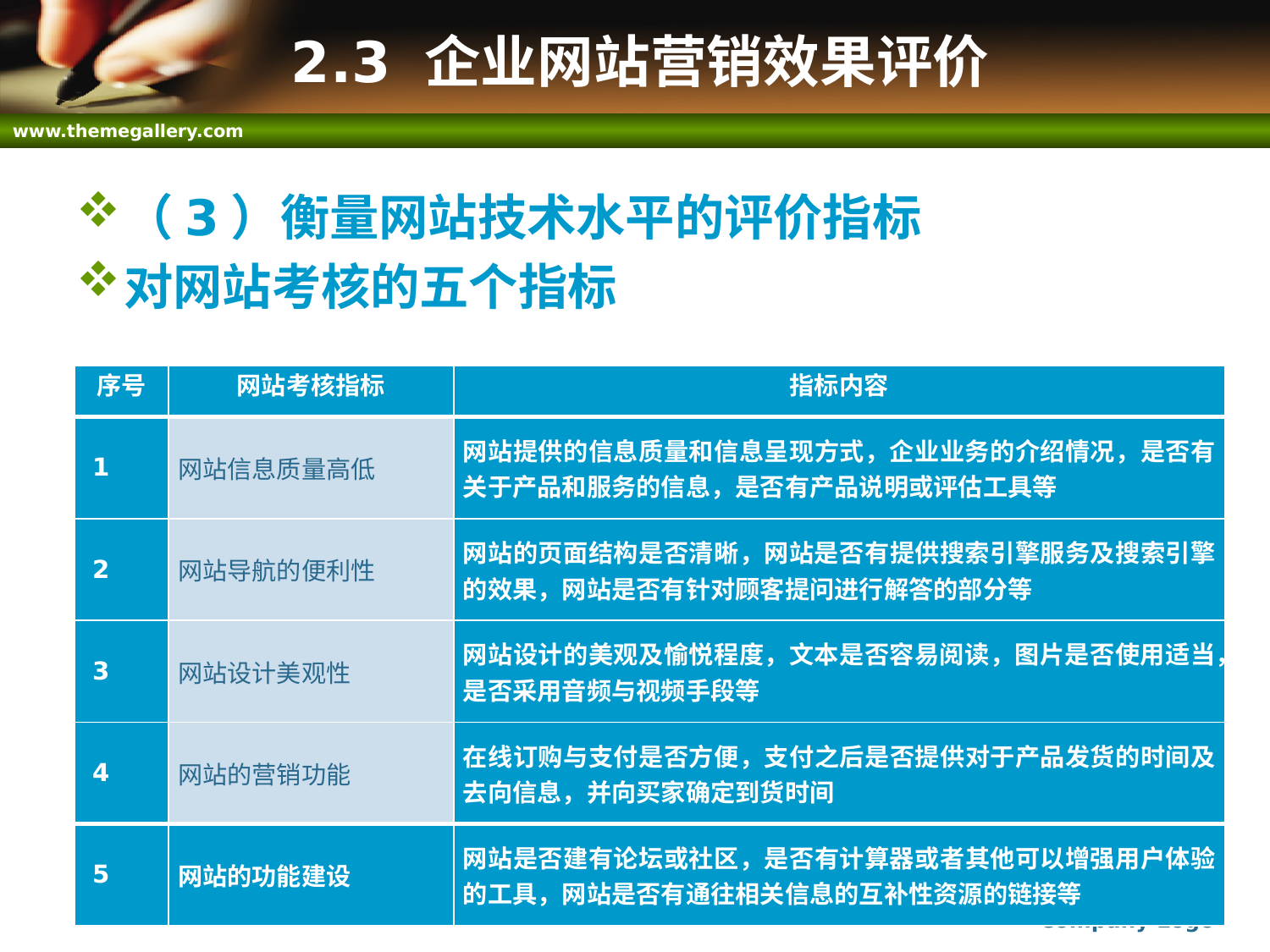

# 2.3 企业网站营销效果评价
（3）衡量网站技术水平的评价指标
对网站考核的五个指标

| 序号 | 网站考核指标 | 指标内容 |
| --- | --- | --- |
| 1 | 网站信息质量高低 | 网站提供的信息质量和信息呈现方式，企业业务的介绍情况，是否有关于产品和服务的信息，是否有产品说明或评估工具等 |
| 2 | 网站导航的便利性 | 网站的页面结构是否清晰，网站是否有提供搜索引擎服务及搜索引擎的效果，网站是否有针对顾客提问进行解答的部分等 |
| 3 | 网站设计美观性 | 网站设计的美观及愉悦程度，文本是否容易阅读，图片是否使用适当，是否采用音频与视频手段等 |
| 4 | 网站的营销功能 | 在线订购与支付是否方便，支付之后是否提供对于产品发货的时间及去向信息，并向买家确定到货时间 |
| 5 | 网站的功能建设 | 网站是否建有论坛或社区，是否有计算器或者其他可以增强用户体验的工具，网站是否有通往相关信息的互补性资源的链接等 |
Company Logo